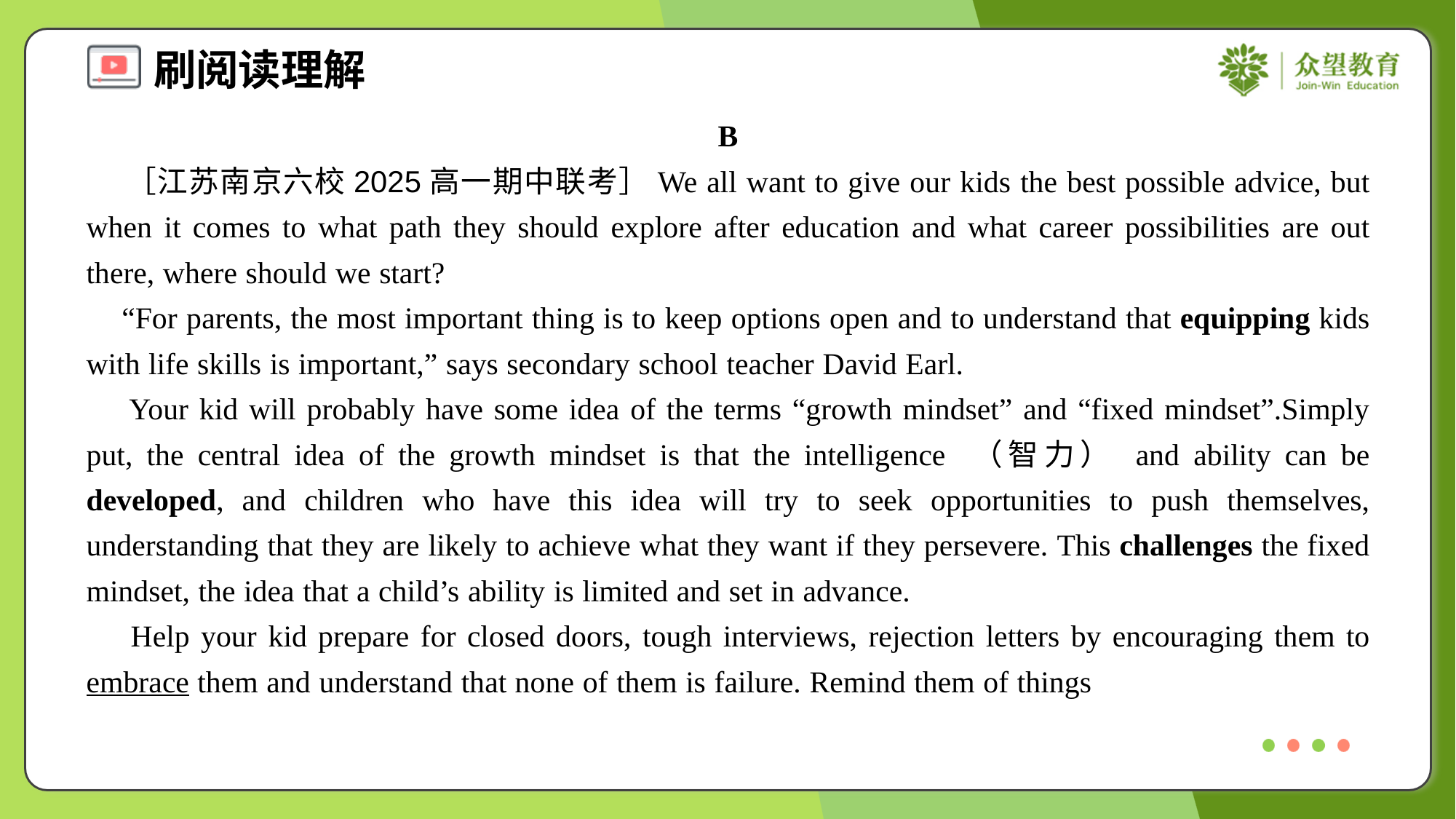

B
    ［江苏南京六校2025高一期中联考］We all want to give our kids the best possible advice, but when it comes to what path they should explore after education and what career possibilities are out there, where should we start?
    “For parents, the most important thing is to keep options open and to understand that equipping kids with life skills is important,” says secondary school teacher David Earl.
    Your kid will probably have some idea of the terms “growth mindset” and “fixed mindset”.Simply put, the central idea of the growth mindset is that the intelligence （智力） and ability can be developed, and children who have this idea will try to seek opportunities to push themselves, understanding that they are likely to achieve what they want if they persevere. This challenges the fixed mindset, the idea that a child’s ability is limited and set in advance.
    Help your kid prepare for closed doors, tough interviews, rejection letters by encouraging them to embrace them and understand that none of them is failure. Remind them of things